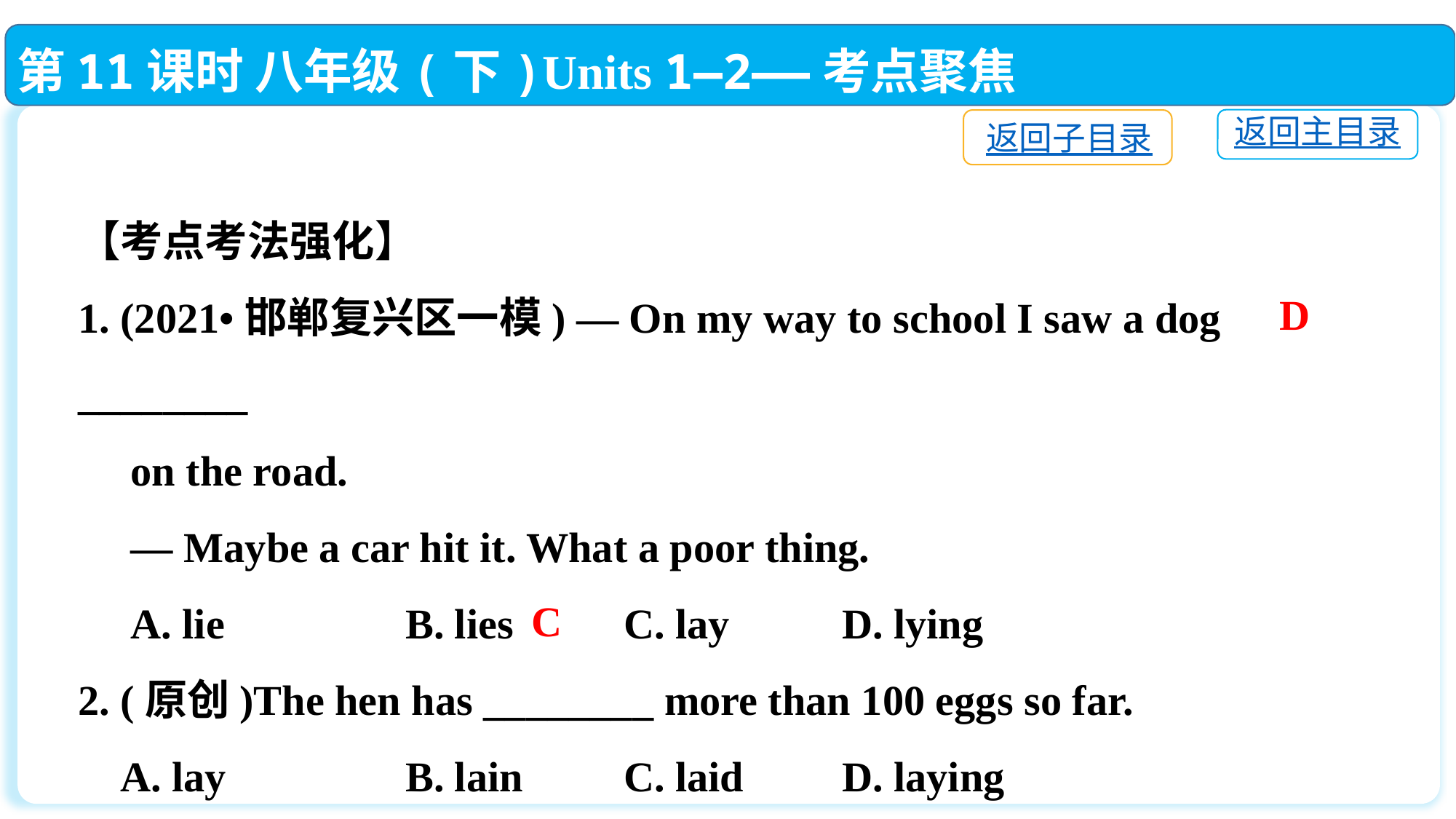

第11课时 八年级(下)Units 1—2——考点聚焦

返回主目录

返回子目录
【考点考法强化】
1. (2021•邯郸复兴区一模) — On my way to school I saw a dog ________
     on the road.
     — Maybe a car hit it. What a poor thing.
     A. lie		B. lies		C. lay		D. lying
2. (原创)The hen has ________ more than 100 eggs so far.
    A. lay		B. lain	C. laid	D. laying
D
C